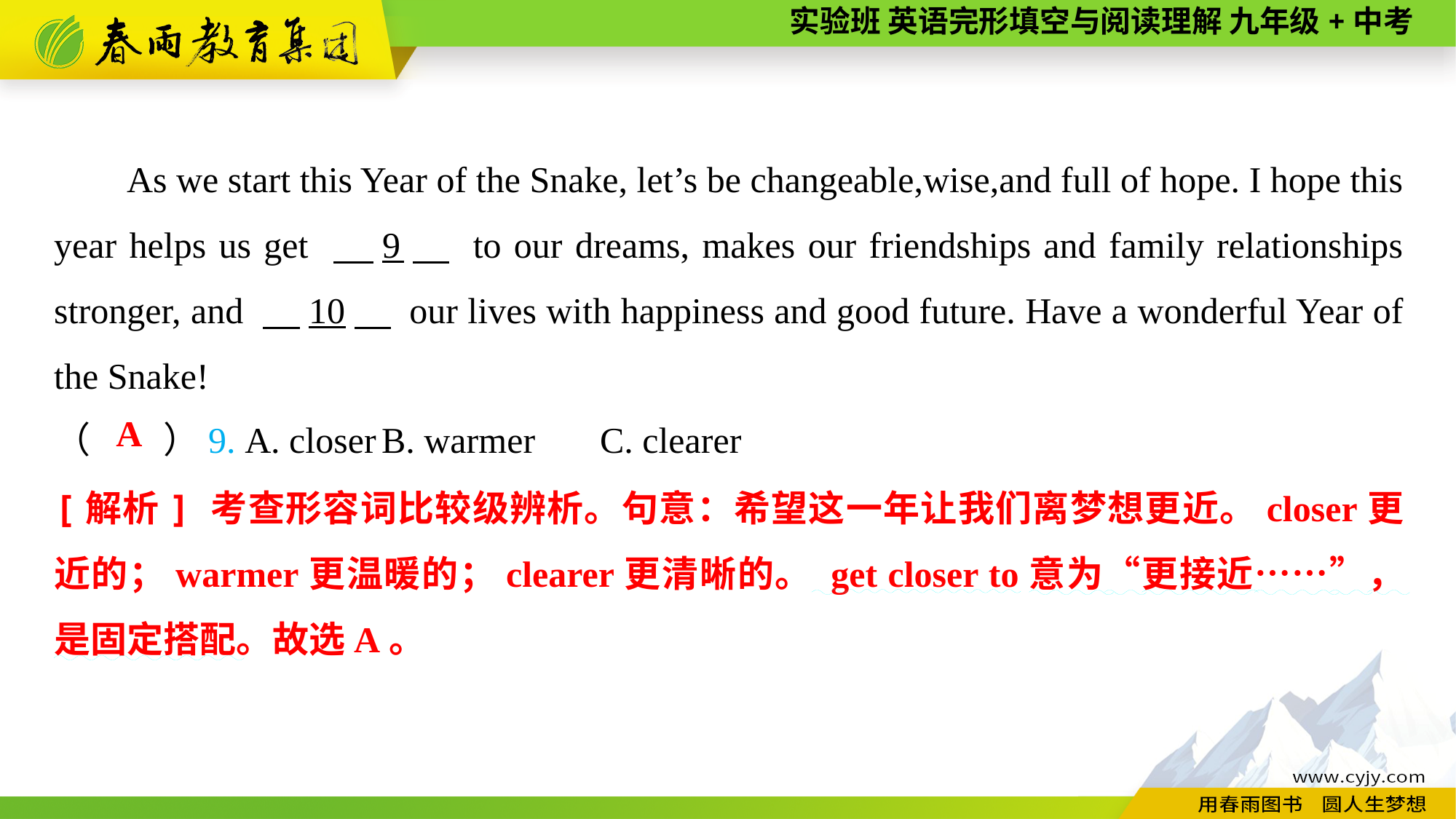

As we start this Year of the Snake, let’s be changeable,wise,and full of hope. I hope this year helps us get 　9　 to our dreams, makes our friendships and family relationships stronger, and 　10　 our lives with happiness and good future. Have a wonderful Year of the Snake!
（　　）9. A. closer	B. warmer	C. clearer
A
[解析] 考查形容词比较级辨析。句意：希望这一年让我们离梦想更近。closer更近的；warmer更温暖的；clearer更清晰的。 get closer to意为“更接近……”，是固定搭配。故选A。